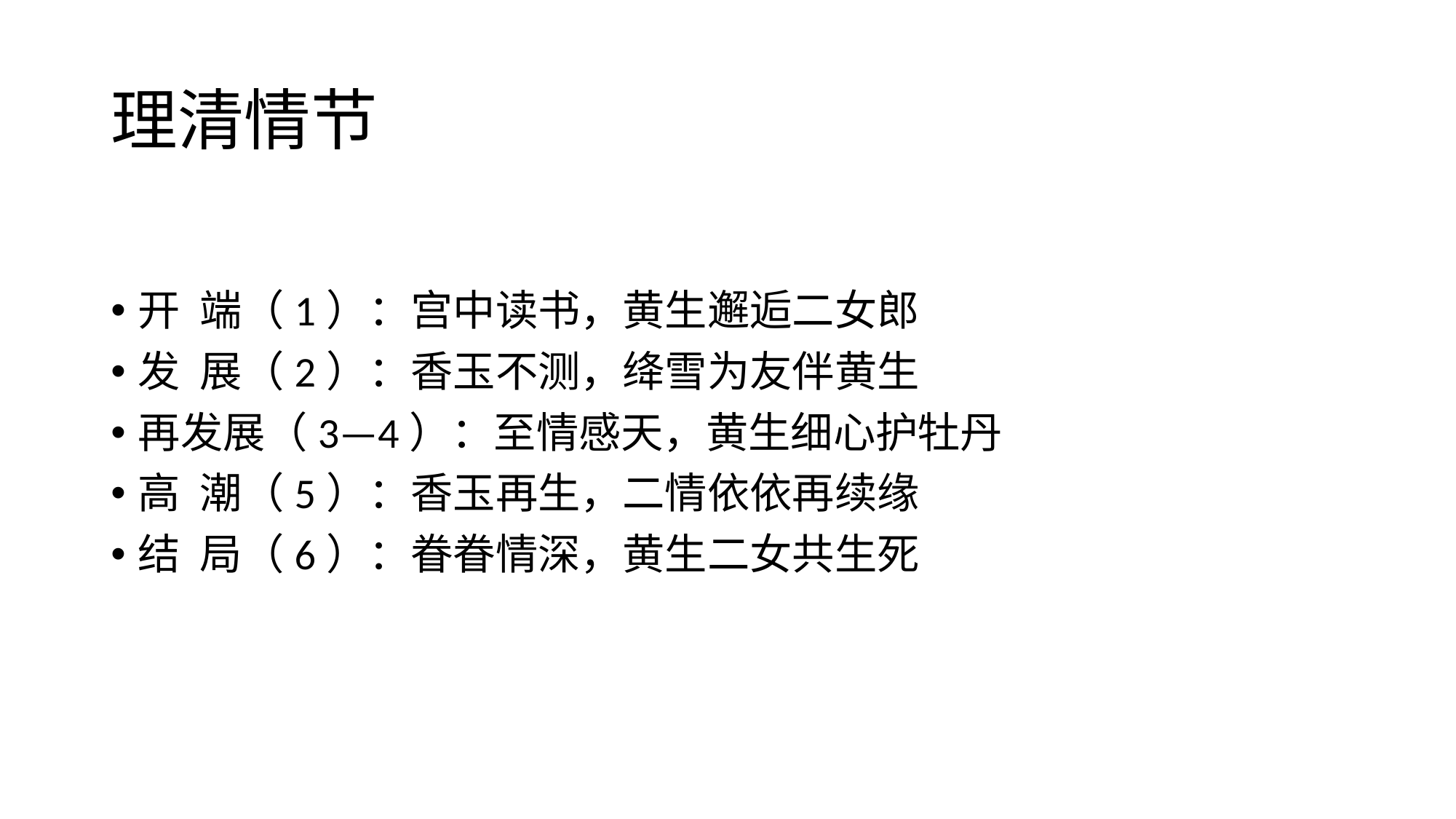

# 理清情节

开  端（1）：宫中读书，黄生邂逅二女郎
发  展（2）：香玉不测，绛雪为友伴黄生
再发展（3—4）：至情感天，黄生细心护牡丹
高  潮（5）：香玉再生，二情依依再续缘
结  局（6）：眷眷情深，黄生二女共生死